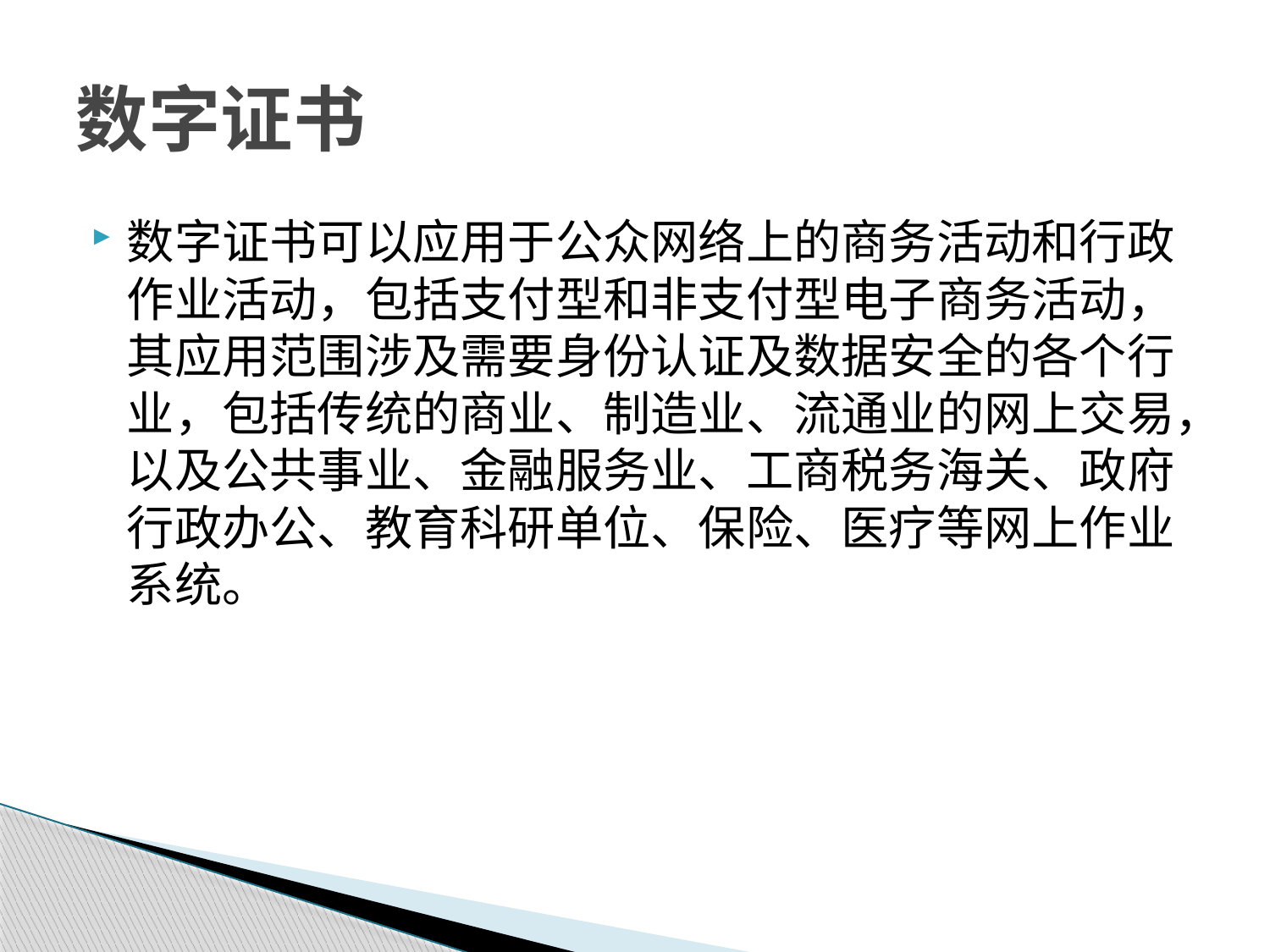

# 数字证书
数字证书可以应用于公众网络上的商务活动和行政作业活动，包括支付型和非支付型电子商务活动，其应用范围涉及需要身份认证及数据安全的各个行业，包括传统的商业、制造业、流通业的网上交易，以及公共事业、金融服务业、工商税务海关、政府行政办公、教育科研单位、保险、医疗等网上作业系统。